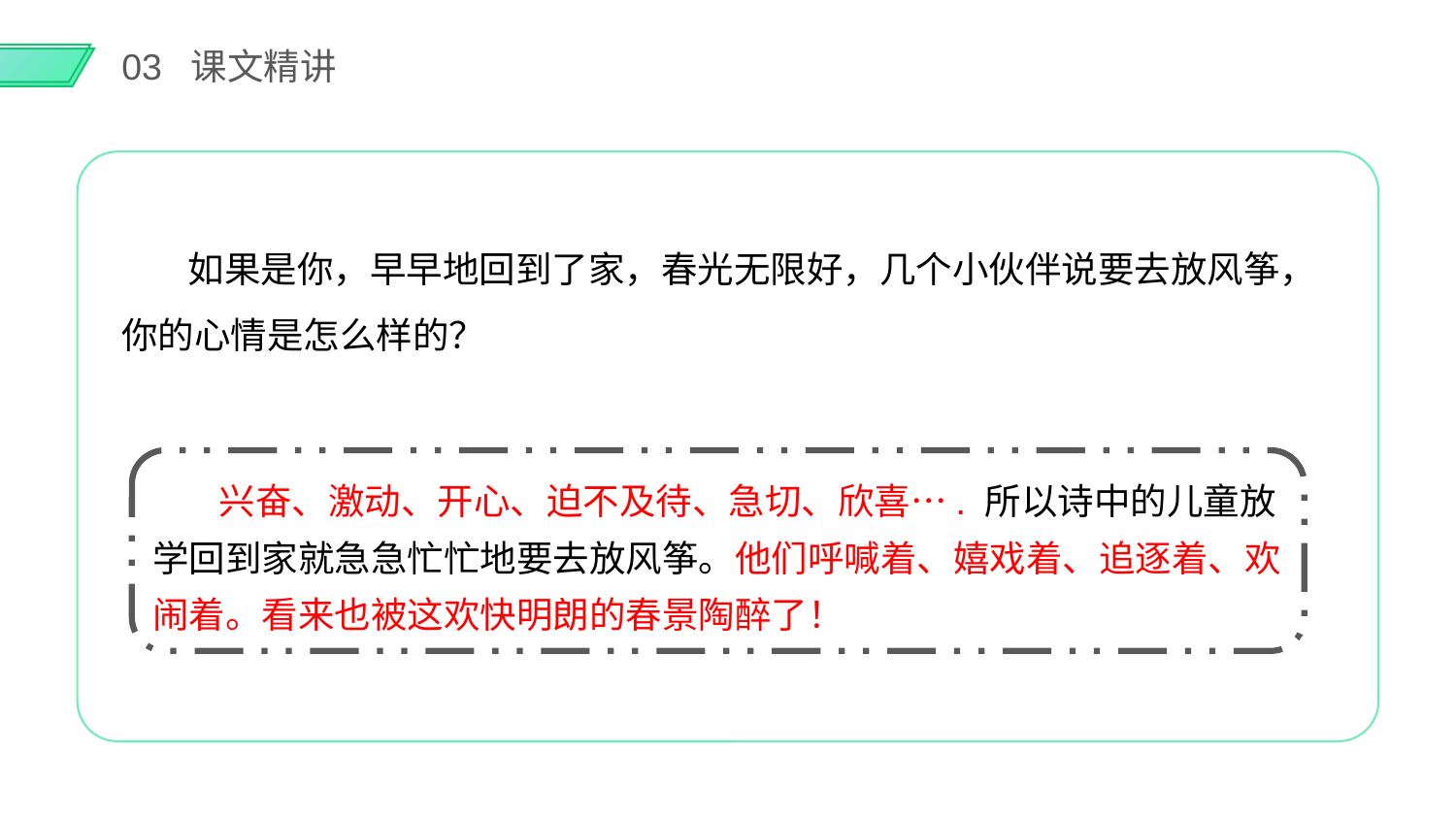

03  课文精讲
       如果是你，早早地回到了家，春光无限好，几个小伙伴说要去放风筝，
你的心情是怎么样的？
       兴奋、激动、开心、迫不及待、急切、欣喜…. 所以诗中的儿童放学回到家就急急忙忙地要去放风筝。他们呼喊着、嬉戏着、追逐着、欢闹着。看来也被这欢快明朗的春景陶醉了！